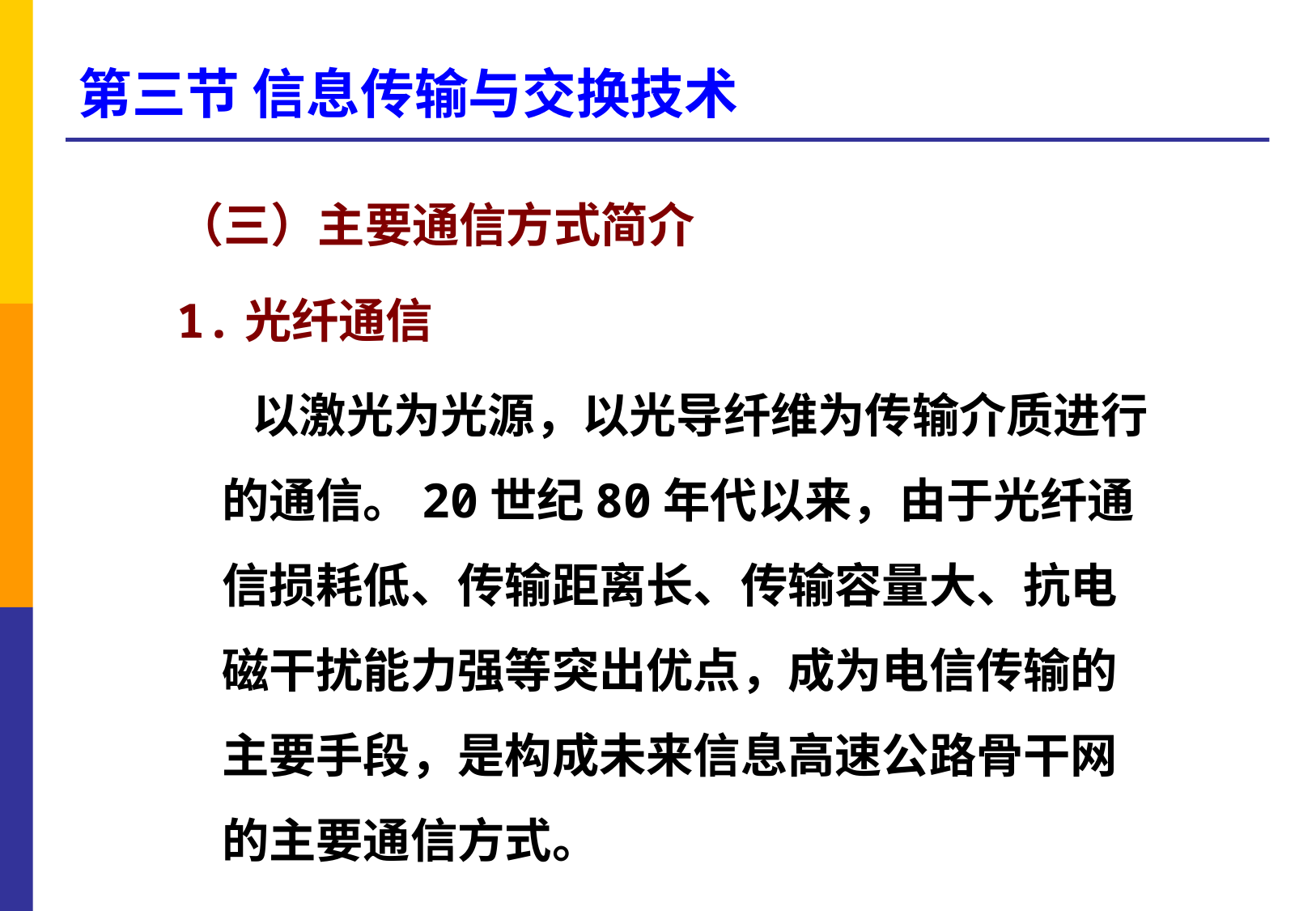

# 第三节 信息传输与交换技术
（三）主要通信方式简介
1.光纤通信
      以激光为光源，以光导纤维为传输介质进行的通信。20世纪80年代以来，由于光纤通信损耗低、传输距离长、传输容量大、抗电磁干扰能力强等突出优点，成为电信传输的主要手段，是构成未来信息高速公路骨干网的主要通信方式。